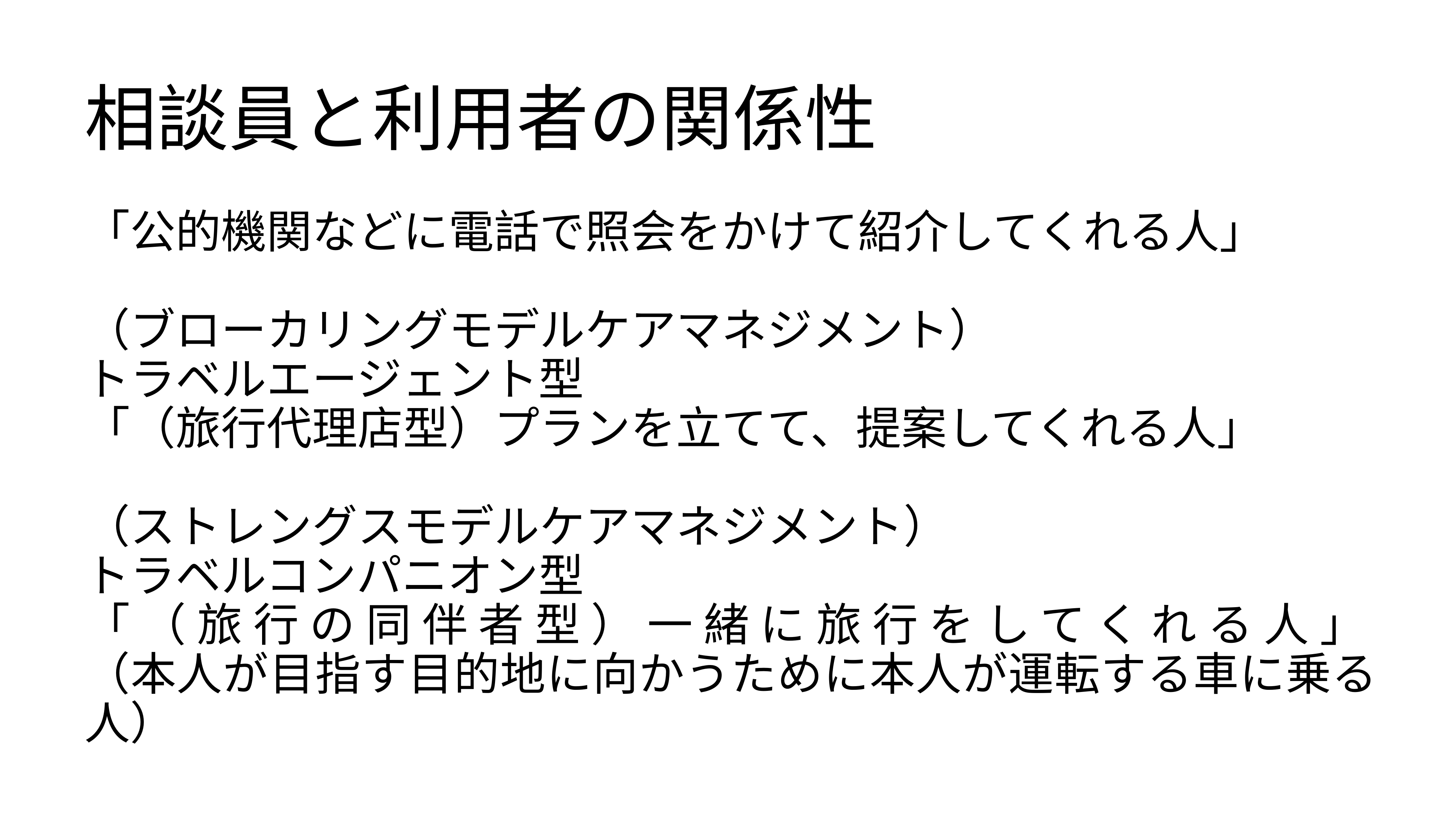

# 相談員と利用者の関係性

「公的機関などに電話で照会をかけて紹介してくれる人」

（ブローカリングモデルケアマネジメント）
トラベルエージェント型
「（旅行代理店型）プランを立てて、提案してくれる人」

（ストレングスモデルケアマネジメント）
トラベルコンパニオン型
「（旅行の同伴者型）一緒に旅行をしてくれる人」
（本人が目指す目的地に向かうために本人が運転する車に乗る人）